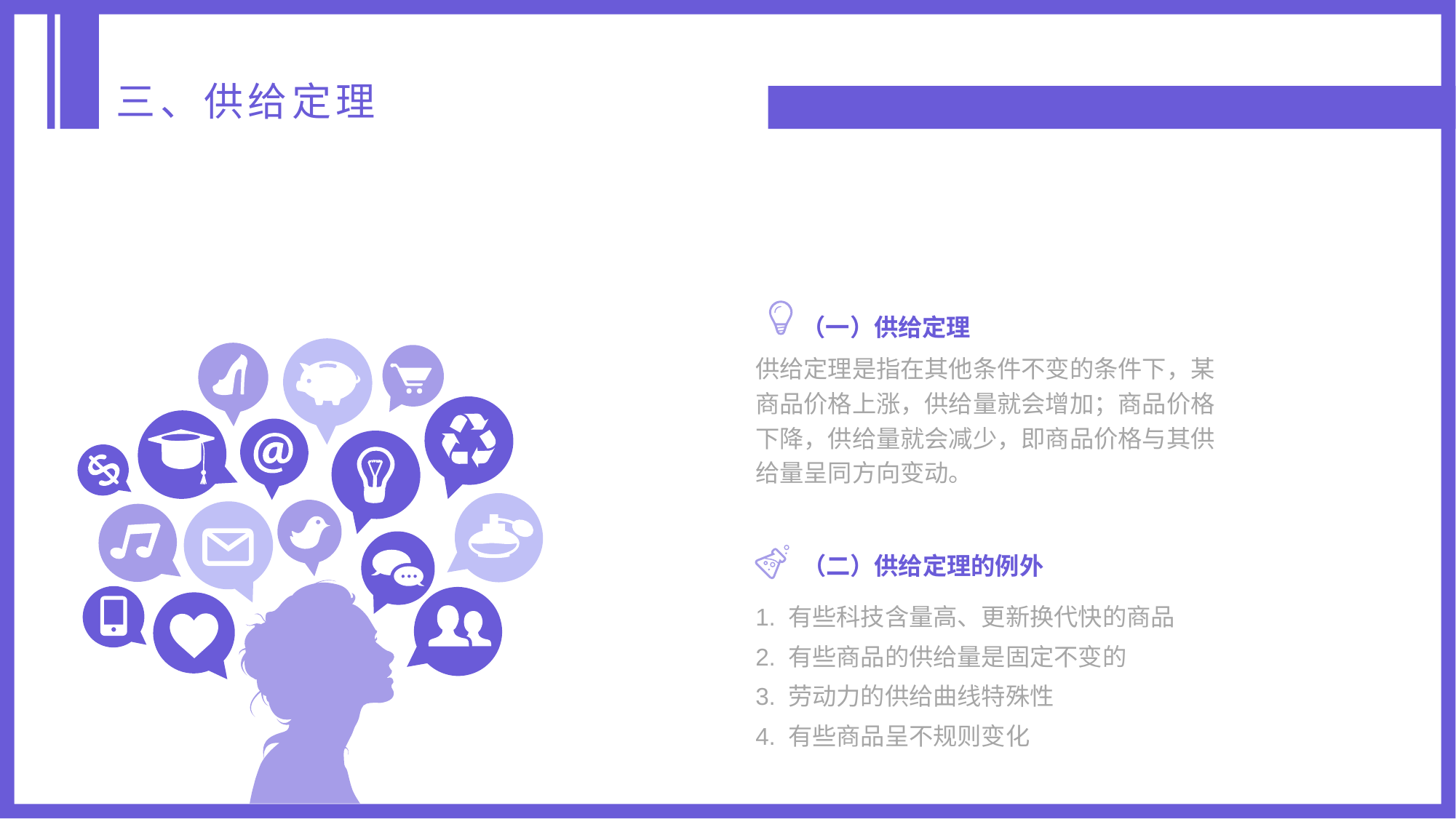

三、供给定理

（一）供给定理

供给定理是指在其他条件不变的条件下，某商品价格上涨，供给量就会增加；商品价格下降，供给量就会减少，即商品价格与其供给量呈同方向变动。

（二）供给定理的例外
1. 有些科技含量高、更新换代快的商品
2. 有些商品的供给量是固定不变的
3. 劳动力的供给曲线特殊性
4. 有些商品呈不规则变化